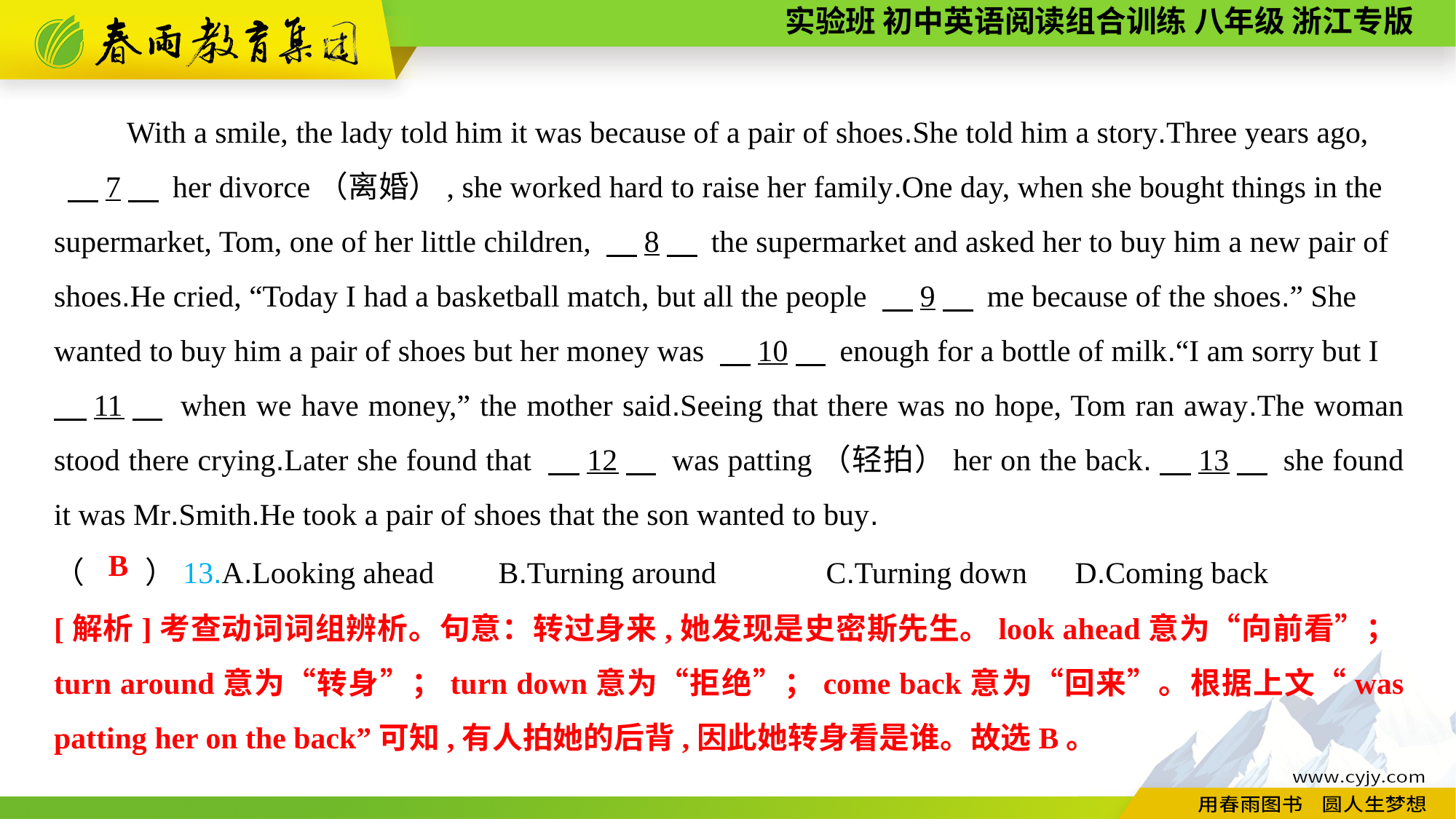

With a smile, the lady told him it was because of a pair of shoes.She told him a story.Three years ago,
 　7　 her divorce（离婚）, she worked hard to raise her family.One day, when she bought things in the supermarket, Tom, one of her little children, 　8　 the supermarket and asked her to buy him a new pair of shoes.He cried, “Today I had a basketball match, but all the people 　9　 me because of the shoes.” She wanted to buy him a pair of shoes but her money was 　10　 enough for a bottle of milk.“I am sorry but I
　11　 when we have money,” the mother said.Seeing that there was no hope, Tom ran away.The woman stood there crying.Later she found that 　12　 was patting（轻拍）her on the back.　13　 she found it was Mr.Smith.He took a pair of shoes that the son wanted to buy.
（　　）13.A.Looking ahead	 B.Turning around	 C.Turning down	     D.Coming back
B
[解析]考查动词词组辨析。句意：转过身来,她发现是史密斯先生。look ahead意为“向前看”；turn around意为“转身”；turn down意为“拒绝”；come back意为“回来”。根据上文“was patting her on the back”可知,有人拍她的后背,因此她转身看是谁。故选B。